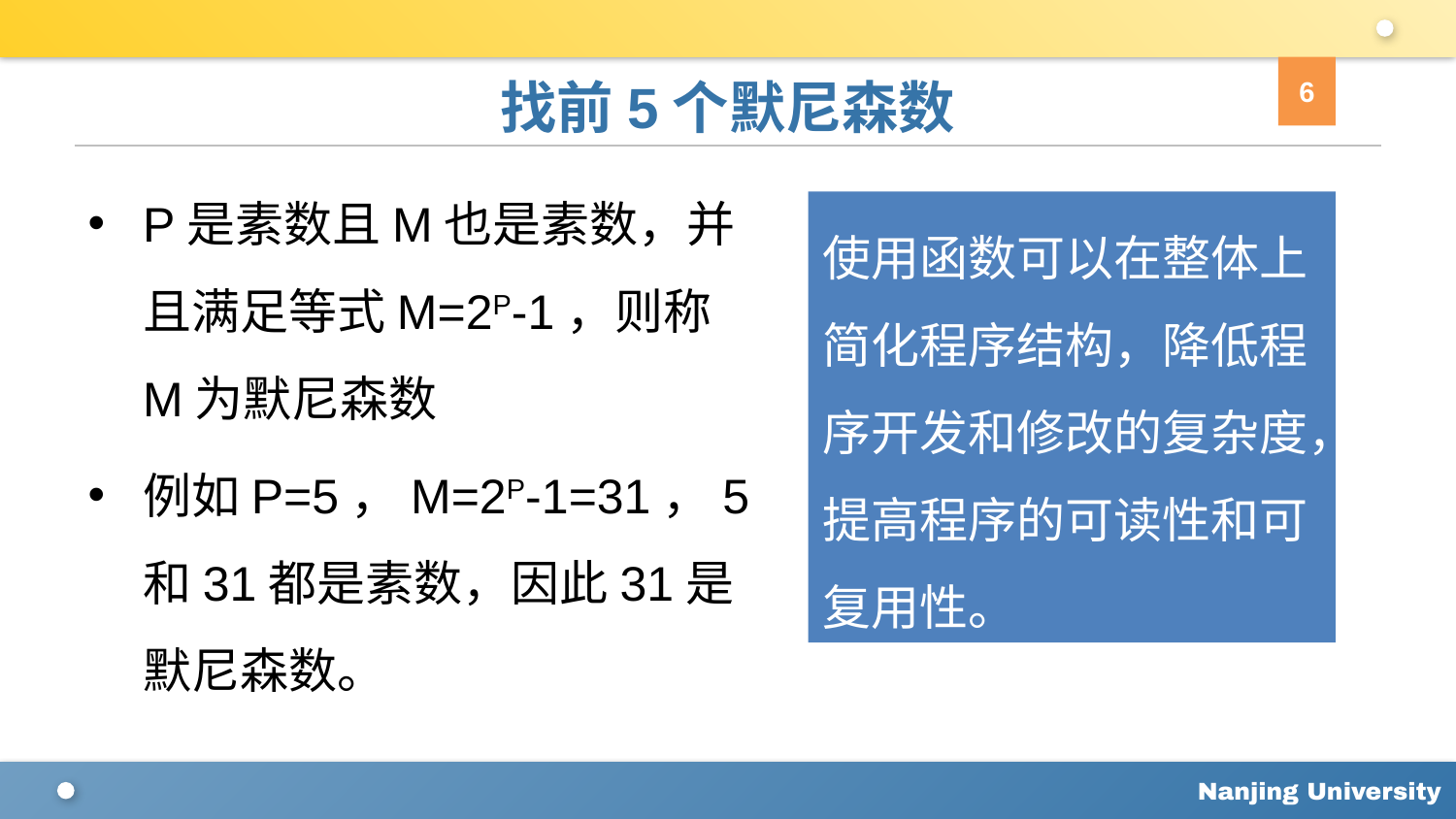

6
# 找前5个默尼森数
P是素数且M也是素数，并且满足等式M=2P-1，则称M为默尼森数
例如P=5，M=2P-1=31，5和31都是素数，因此31是默尼森数。
使用函数可以在整体上简化程序结构，降低程序开发和修改的复杂度，提高程序的可读性和可复用性。